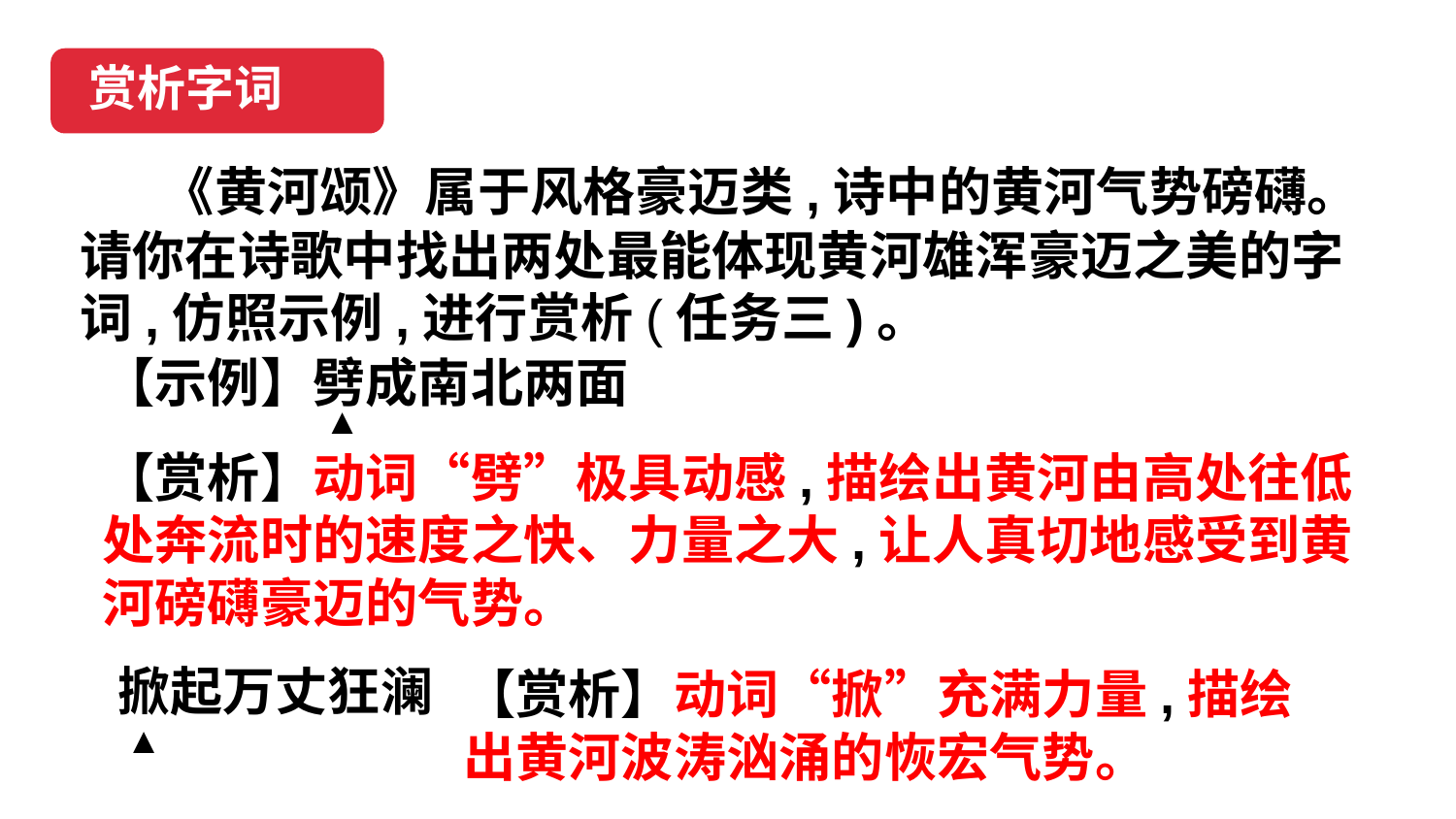

赏析字词
  《黄河颂》属于风格豪迈类,诗中的黄河气势磅礴。请你在诗歌中找出两处最能体现黄河雄浑豪迈之美的字词,仿照示例,进行赏析(任务三)。
【示例】劈成南北两面
▲
【赏析】动词“劈”极具动感,描绘出黄河由高处往低处奔流时的速度之快、力量之大,让人真切地感受到黄河磅礴豪迈的气势。
掀起万丈狂澜
【赏析】动词“掀”充满力量,描绘出黄河波涛汹涌的恢宏气势。
▲